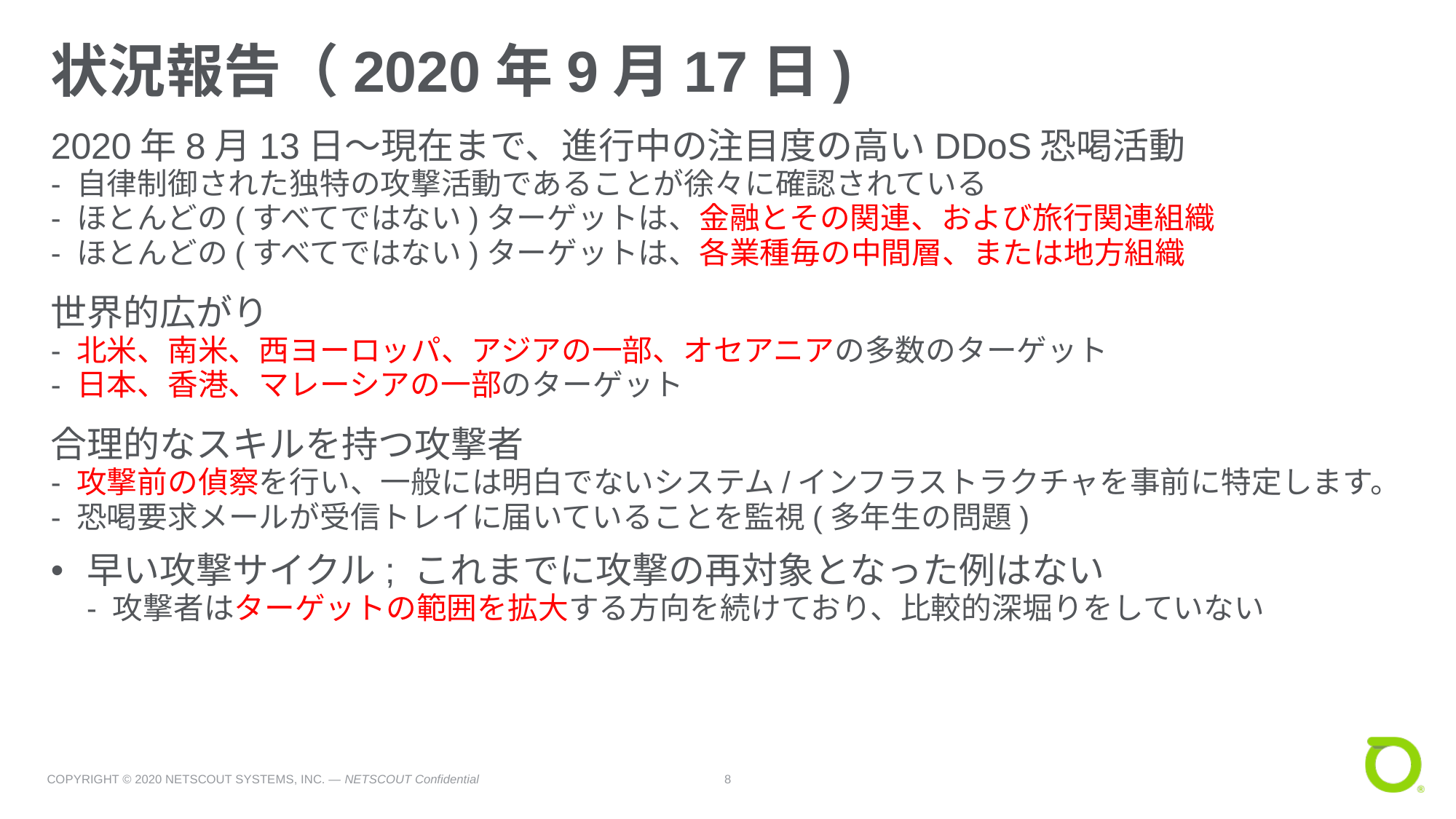

# 状況報告（2020年9月17日)

2020年8月13日～現在まで、進行中の注目度の高いDDoS恐喝活動
- 自律制御された独特の攻撃活動であることが徐々に確認されている
- ほとんどの(すべてではない)ターゲットは、金融とその関連、および旅行関連組織
- ほとんどの(すべてではない)ターゲットは、各業種毎の中間層、または地方組織
世界的広がり
- 北米、南米、西ヨーロッパ、アジアの一部、オセアニアの多数のターゲット
- 日本、香港、マレーシアの一部のターゲット
合理的なスキルを持つ攻撃者
- 攻撃前の偵察を行い、一般には明白でないシステム/インフラストラクチャを事前に特定します。
- 恐喝要求メールが受信トレイに届いていることを監視(多年生の問題)
早い攻撃サイクル; これまでに攻撃の再対象となった例はない
- 攻撃者はターゲットの範囲を拡大する方向を続けており、比較的深堀りをしていない